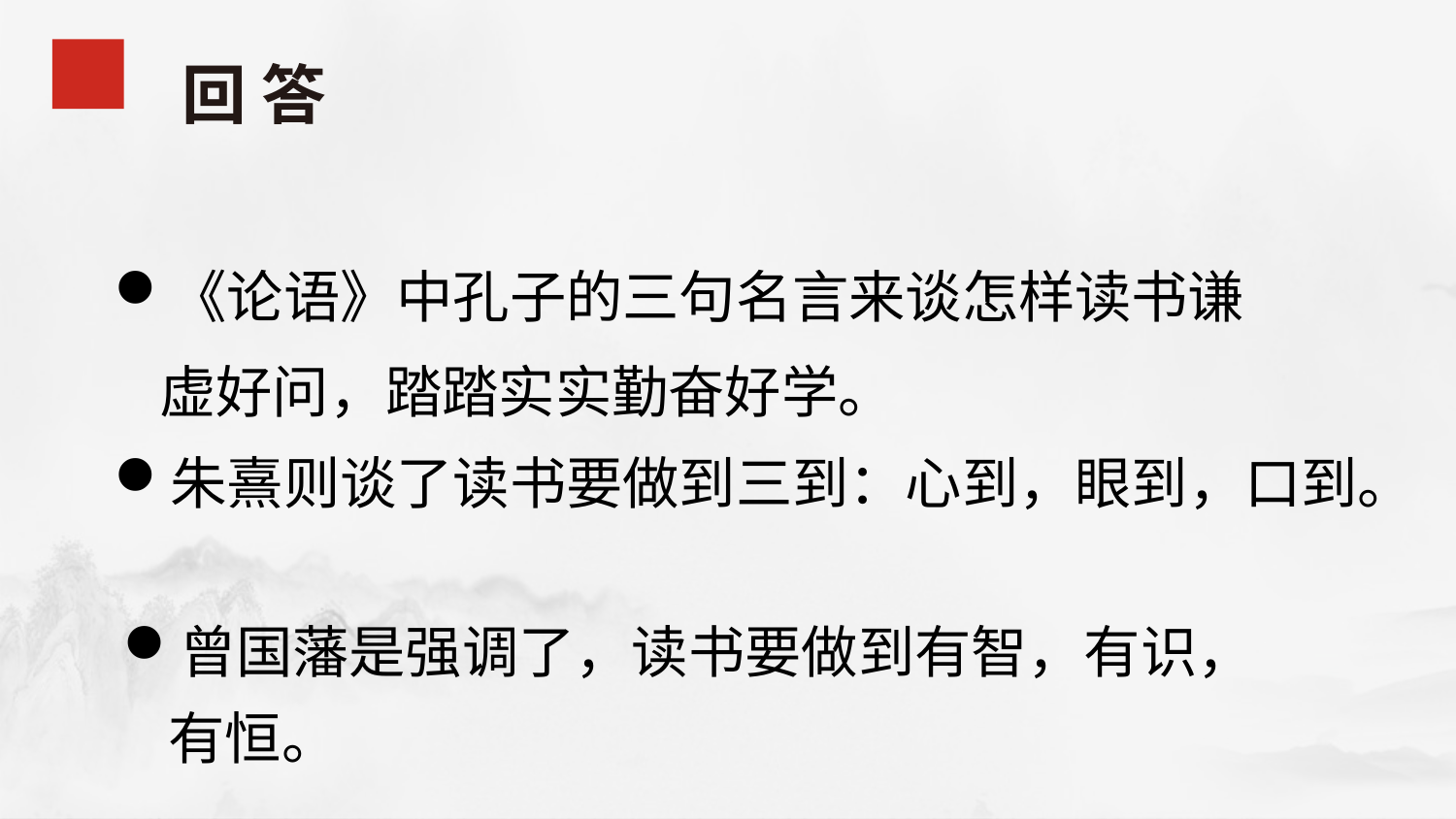

回 答
《论语》中孔子的三句名言来谈怎样读书谦虚好问，踏踏实实勤奋好学。
朱熹则谈了读书要做到三到：心到，眼到，口到。
曾国藩是强调了，读书要做到有智，有识，有恒。